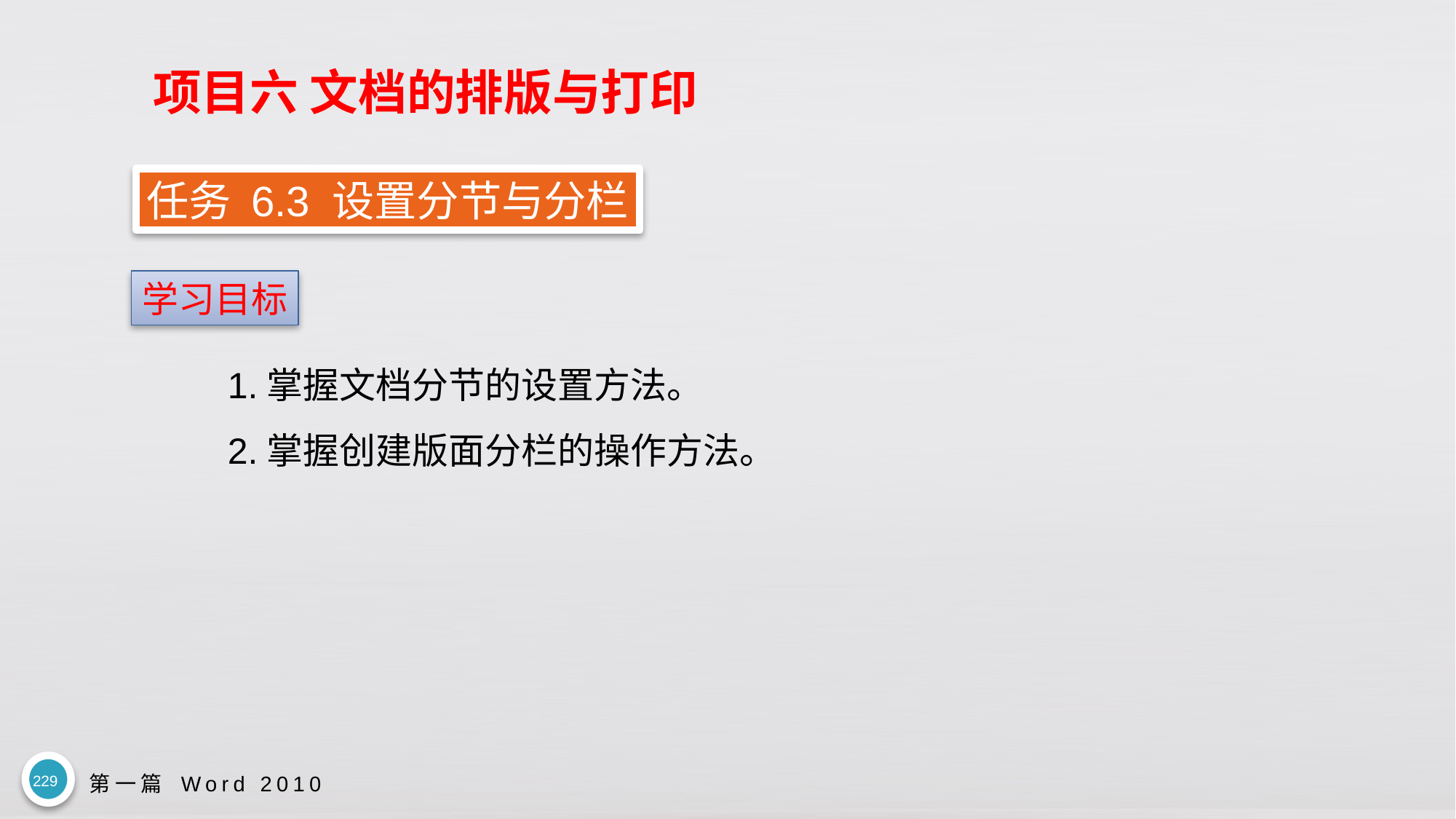

# 项目六 文档的排版与打印
任务 6.3 设置分节与分栏
学习目标
1.掌握文档分节的设置方法。
2.掌握创建版面分栏的操作方法。
229